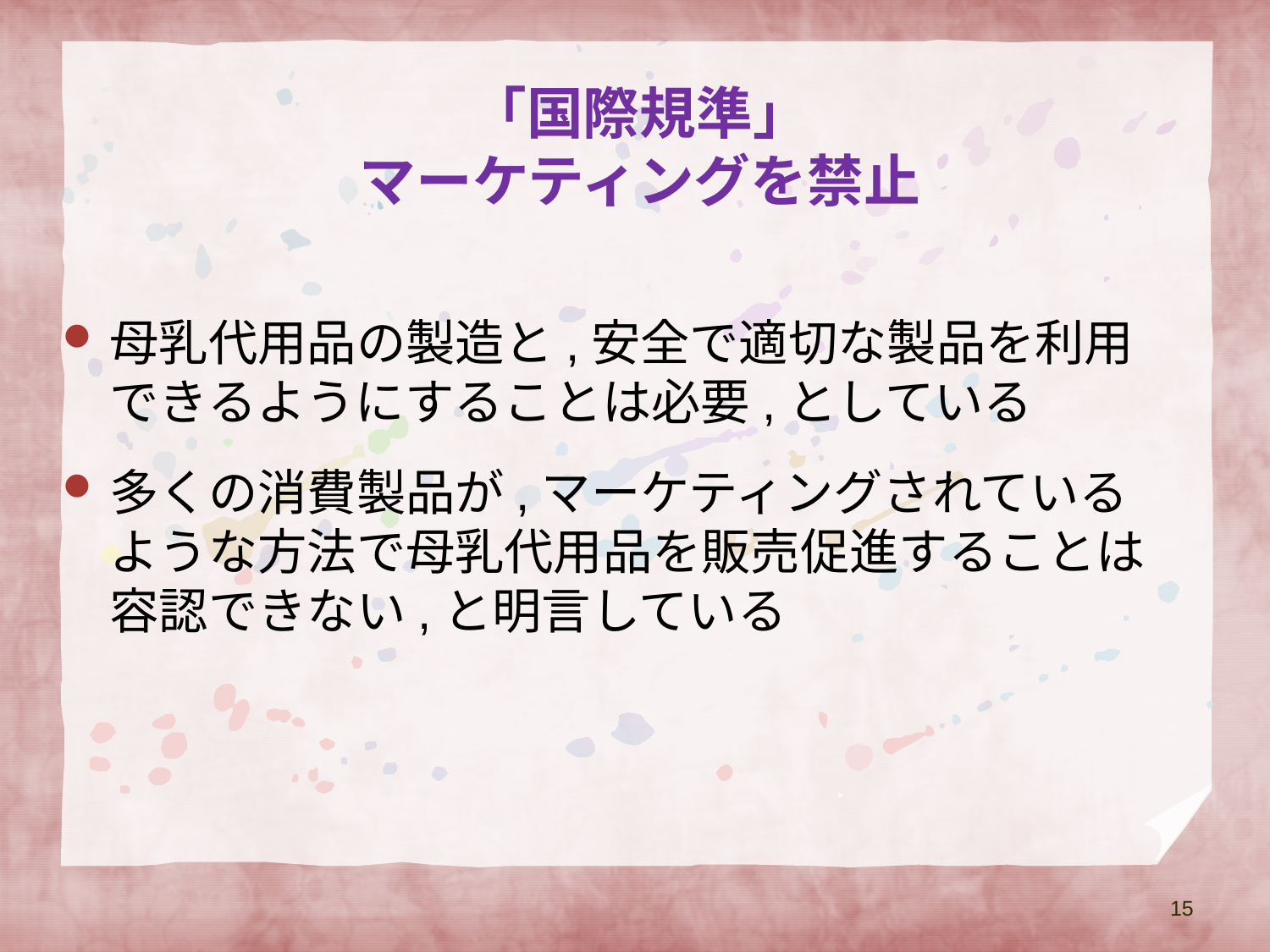

# 「国際規準」 マーケティングを禁止
母乳代用品の製造と,安全で適切な製品を利用できるようにすることは必要,としている
多くの消費製品が,マーケティングされているような方法で母乳代用品を販売促進することは容認できない,と明言している
15